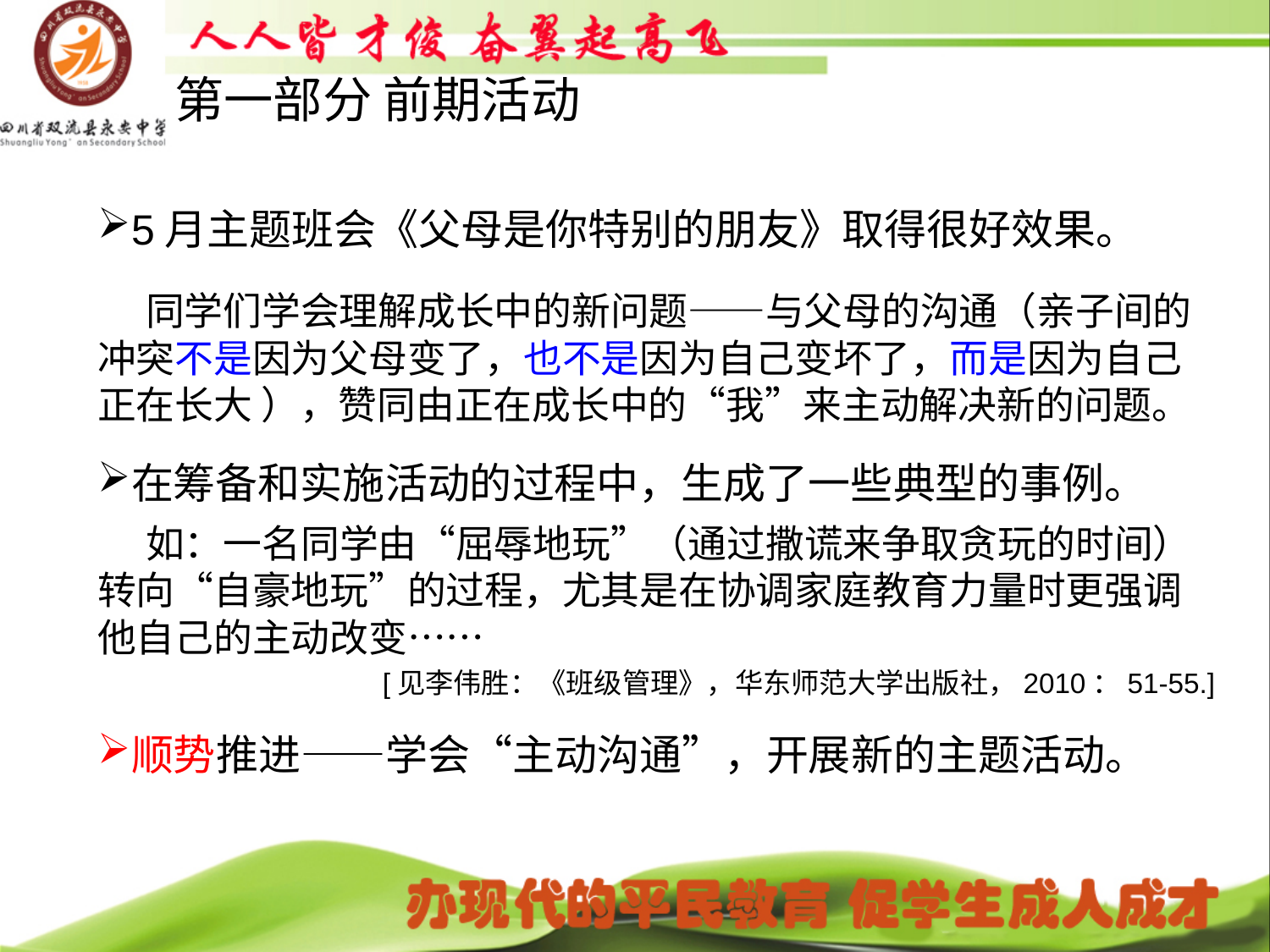

第一部分 前期活动
# 5月主题班会《父母是你特别的朋友》取得很好效果。
    同学们学会理解成长中的新问题——与父母的沟通（亲子间的冲突不是因为父母变了，也不是因为自己变坏了，而是因为自己正在长大 ），赞同由正在成长中的“我”来主动解决新的问题。
在筹备和实施活动的过程中，生成了一些典型的事例。
    如：一名同学由“屈辱地玩”（通过撒谎来争取贪玩的时间）转向“自豪地玩”的过程，尤其是在协调家庭教育力量时更强调他自己的主动改变……
[见李伟胜：《班级管理》，华东师范大学出版社，2010：51-55.]
顺势推进——学会“主动沟通”，开展新的主题活动。